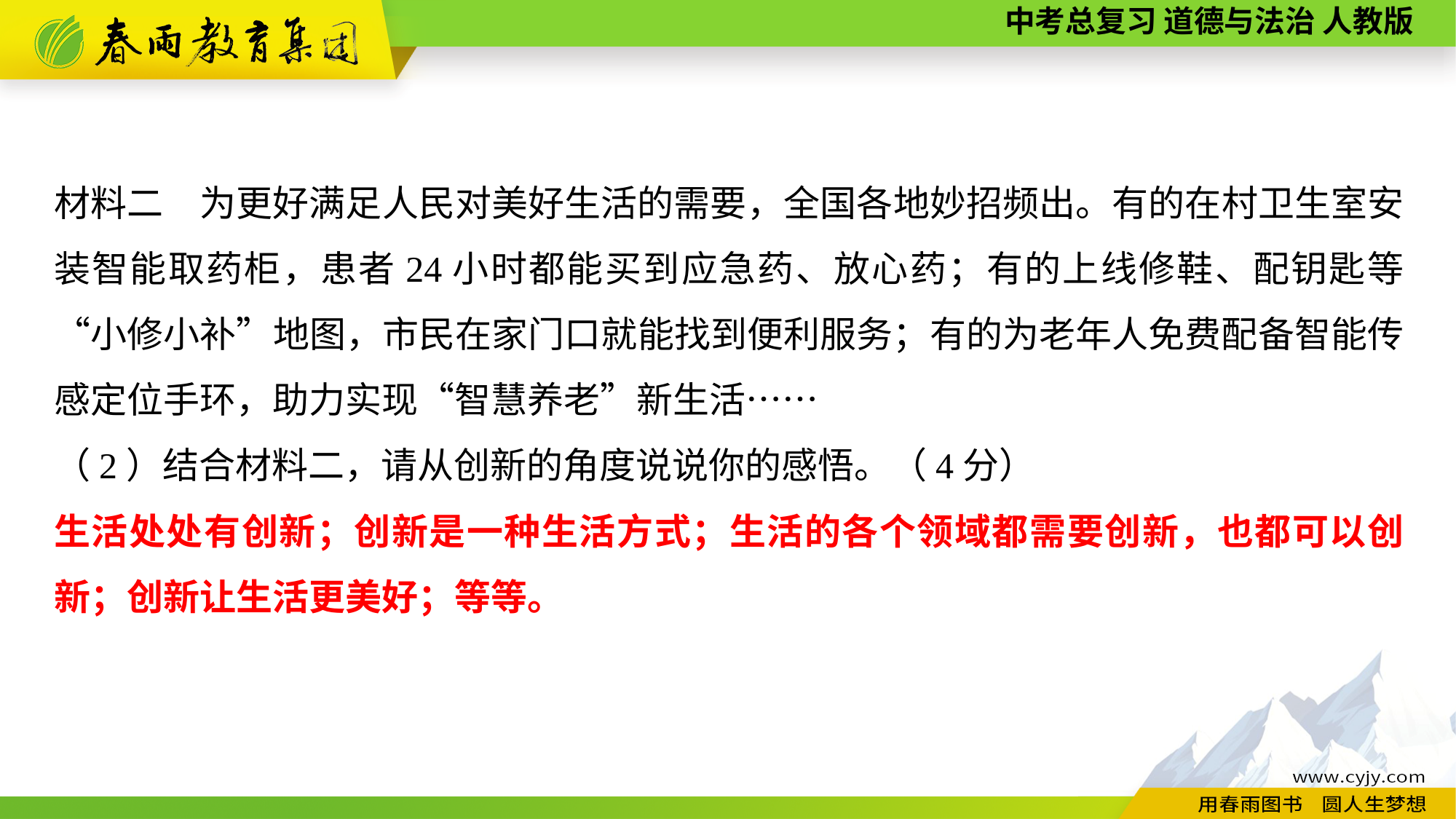

材料二　为更好满足人民对美好生活的需要，全国各地妙招频出。有的在村卫生室安装智能取药柜，患者24小时都能买到应急药、放心药；有的上线修鞋、配钥匙等“小修小补”地图，市民在家门口就能找到便利服务；有的为老年人免费配备智能传感定位手环，助力实现“智慧养老”新生活……
（2）结合材料二，请从创新的角度说说你的感悟。（4分）
生活处处有创新；创新是一种生活方式；生活的各个领域都需要创新，也都可以创新；创新让生活更美好；等等。